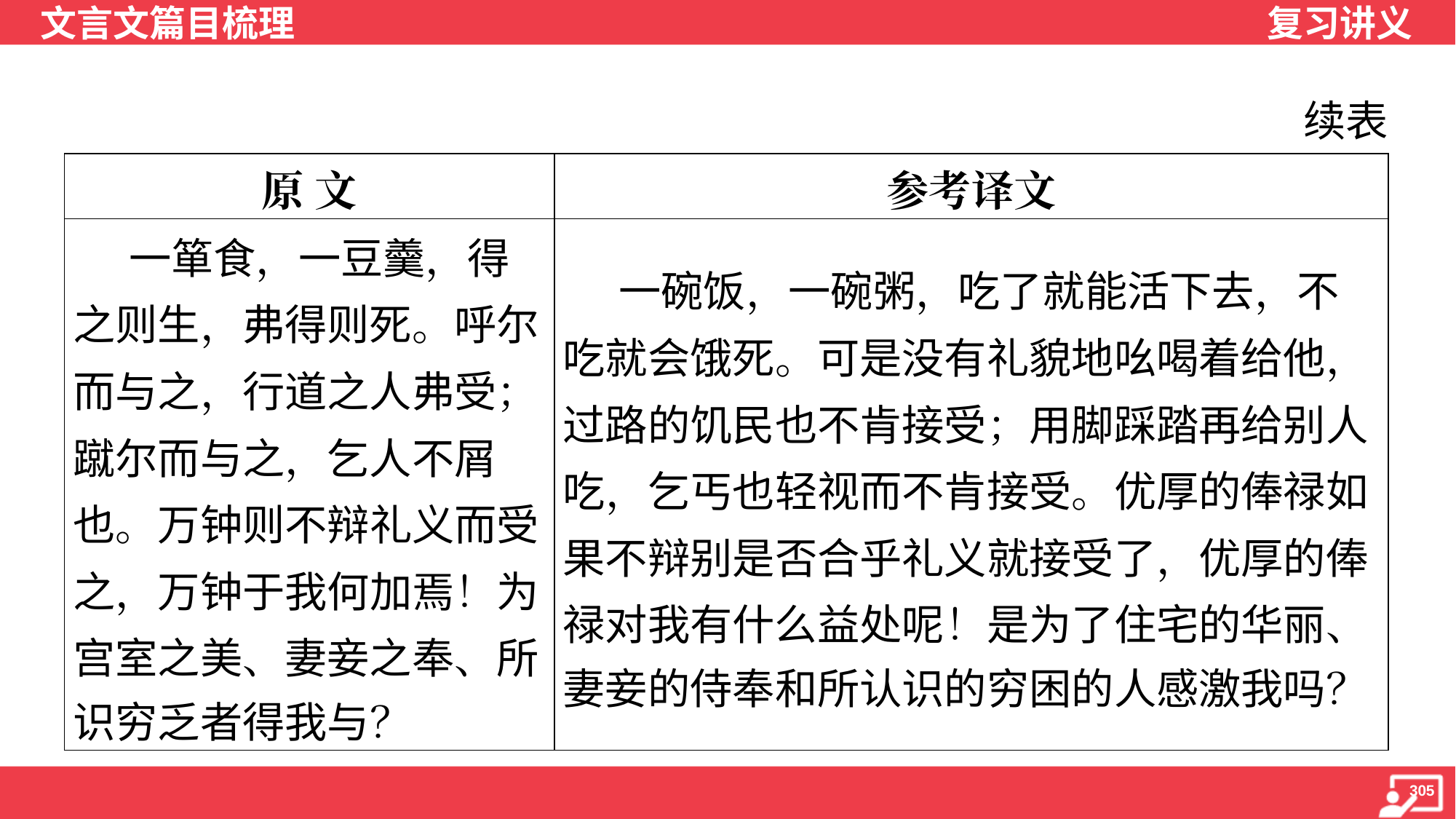

续表
| 原 文 | 参考译文 |
| --- | --- |
| 一箪食，一豆羹，得 之则生，弗得则死。呼尔 而与之，行道之人弗受； 蹴尔而与之，乞人不屑 也。万钟则不辩礼义而受 之，万钟于我何加焉！为 宫室之美、妻妾之奉、所 识穷乏者得我与？ | 一碗饭，一碗粥，吃了就能活下去，不 吃就会饿死。可是没有礼貌地吆喝着给他， 过路的饥民也不肯接受；用脚踩踏再给别人 吃，乞丐也轻视而不肯接受。优厚的俸禄如 果不辩别是否合乎礼义就接受了，优厚的俸 禄对我有什么益处呢！是为了住宅的华丽、 妻妾的侍奉和所认识的穷困的人感激我吗？ |